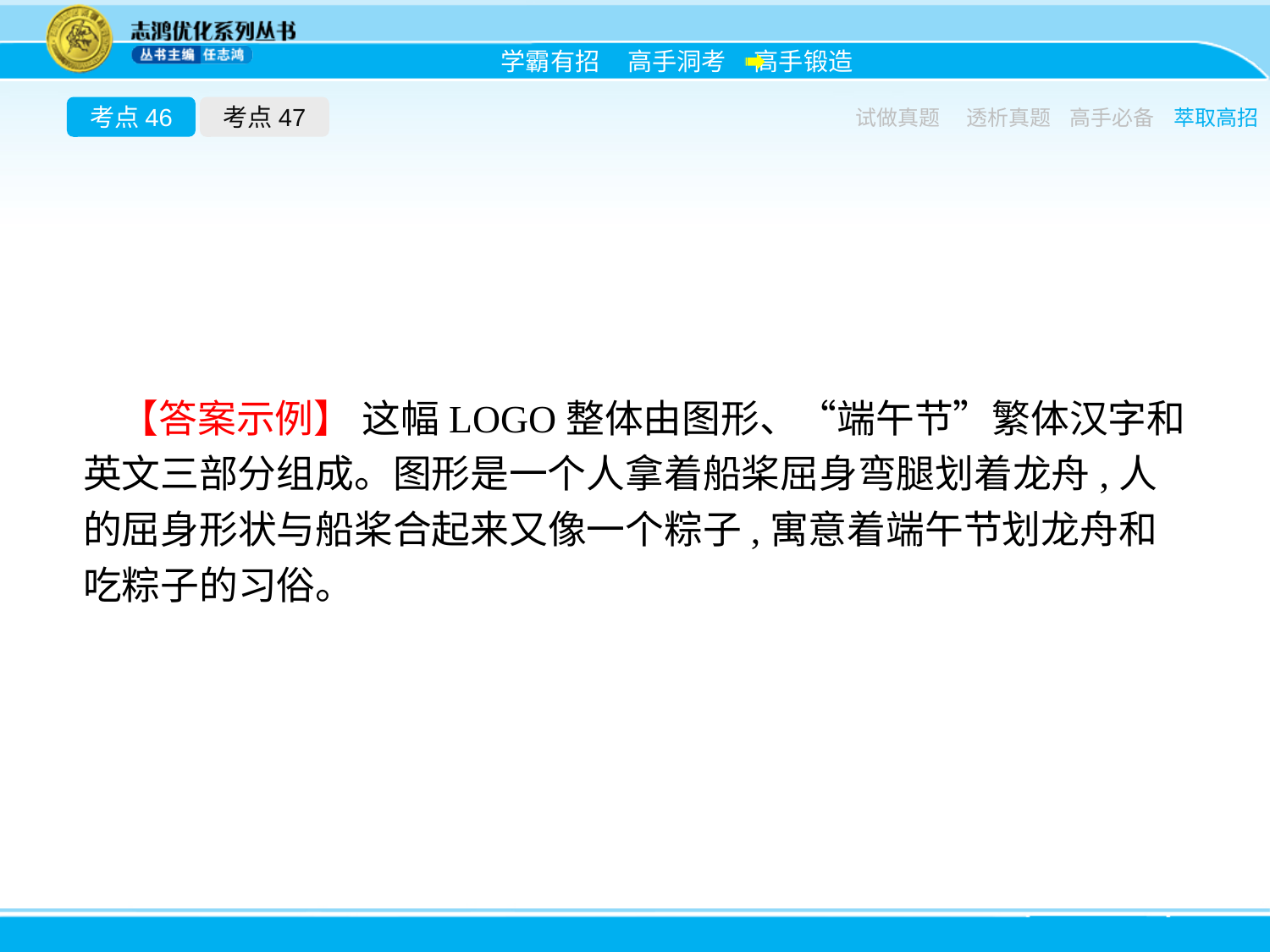

考点46
考点47
试做真题
透析真题
高手必备
萃取高招
【答案示例】 这幅LOGO整体由图形、“端午节”繁体汉字和英文三部分组成。图形是一个人拿着船桨屈身弯腿划着龙舟,人的屈身形状与船桨合起来又像一个粽子,寓意着端午节划龙舟和吃粽子的习俗。